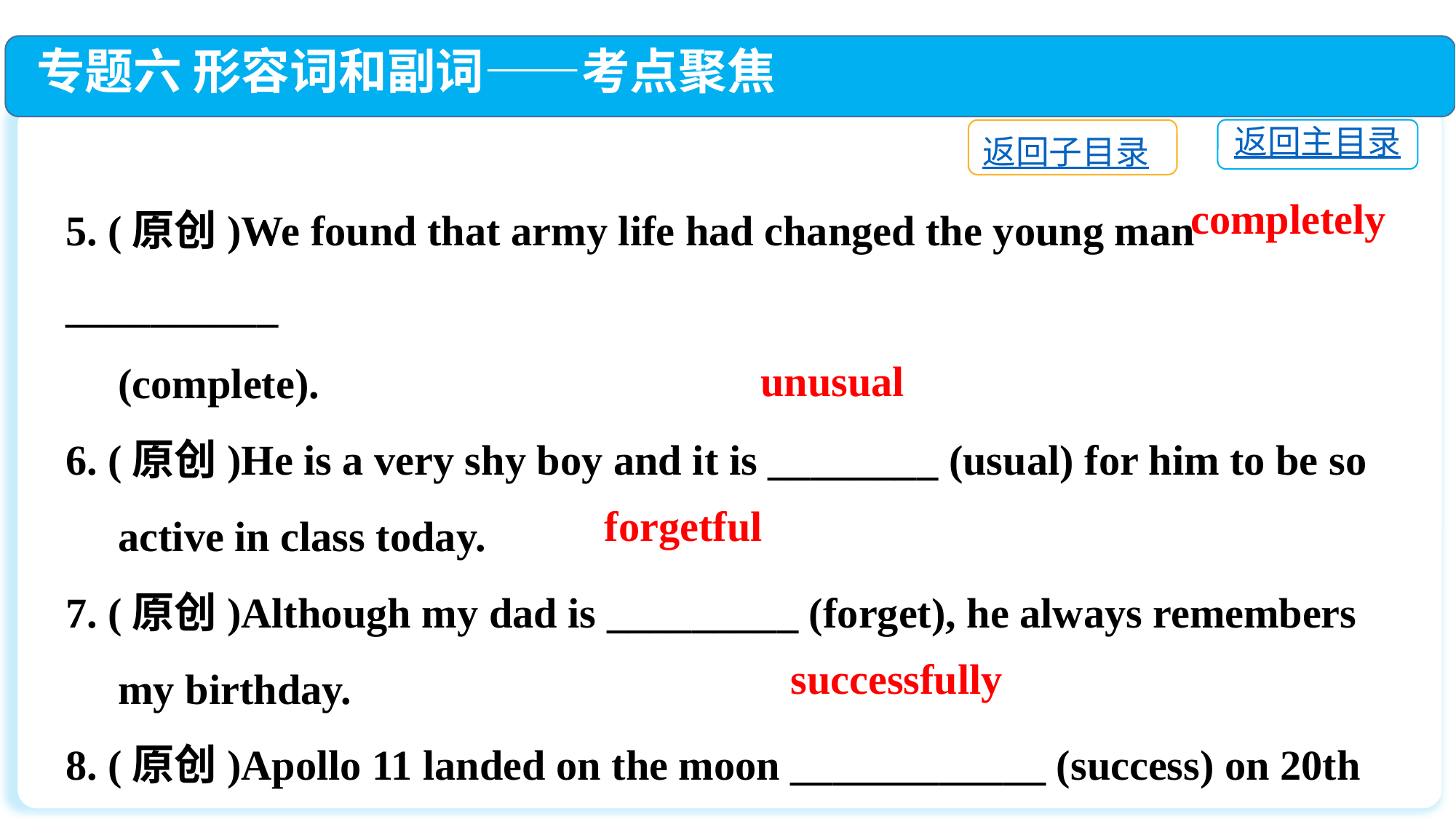

专题六 形容词和副词——考点聚焦

返回主目录

返回子目录
5. (原创)We found that army life had changed the young man __________
     (complete).
6. (原创)He is a very shy boy and it is ________ (usual) for him to be so
     active in class today.
7. (原创)Although my dad is _________ (forget), he always remembers
     my birthday.
8. (原创)Apollo 11 landed on the moon ____________ (success) on 20th
    July 1969.
completely
unusual
forgetful
successfully